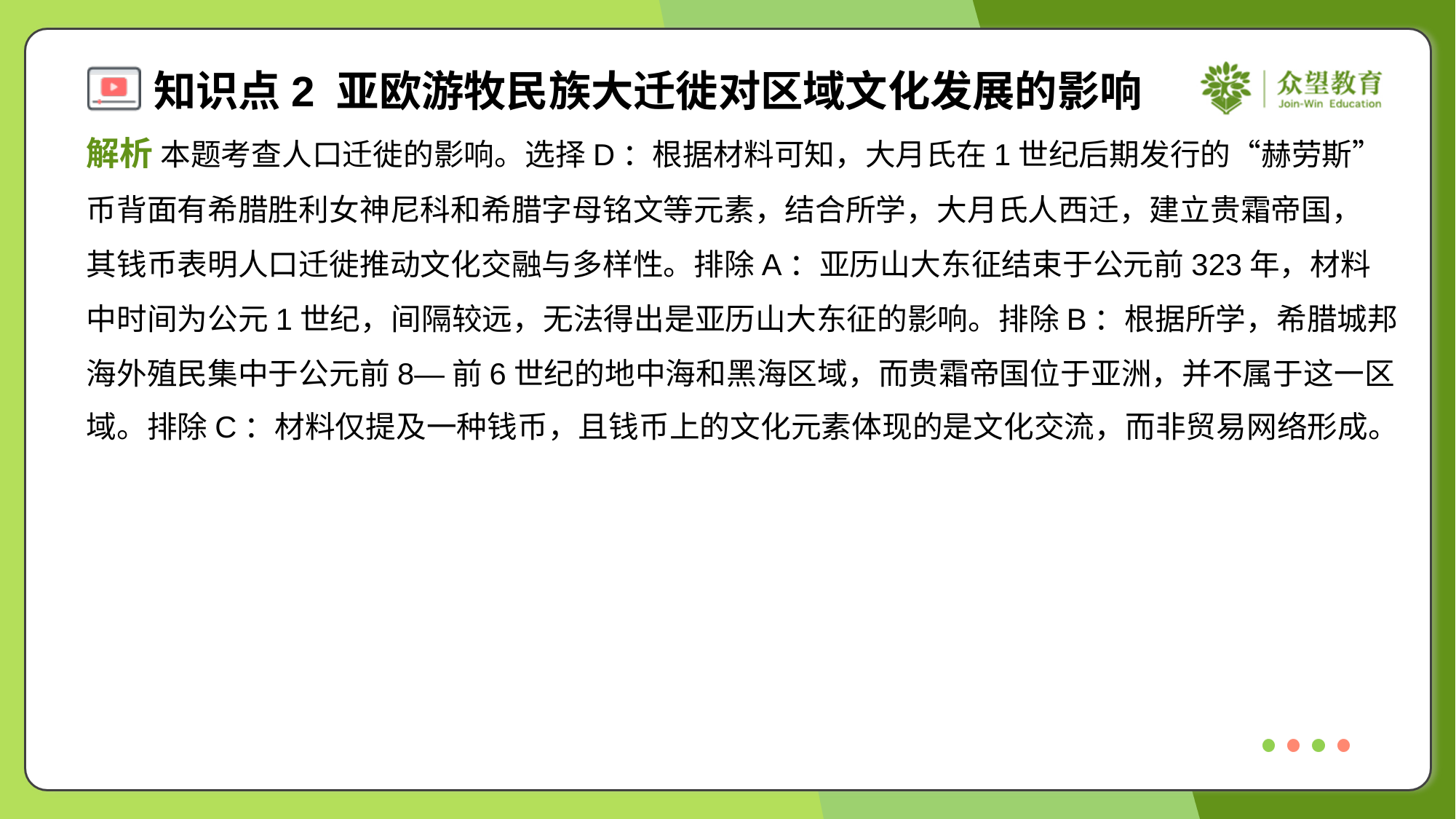

解析 本题考查人口迁徙的影响。选择D：根据材料可知，大月氏在1世纪后期发行的“赫劳斯”
币背面有希腊胜利女神尼科和希腊字母铭文等元素，结合所学，大月氏人西迁，建立贵霜帝国，
其钱币表明人口迁徙推动文化交融与多样性。排除A：亚历山大东征结束于公元前323年，材料
中时间为公元1世纪，间隔较远，无法得出是亚历山大东征的影响。排除B：根据所学，希腊城邦
海外殖民集中于公元前8—前6世纪的地中海和黑海区域，而贵霜帝国位于亚洲，并不属于这一区
域。排除C：材料仅提及一种钱币，且钱币上的文化元素体现的是文化交流，而非贸易网络形成。